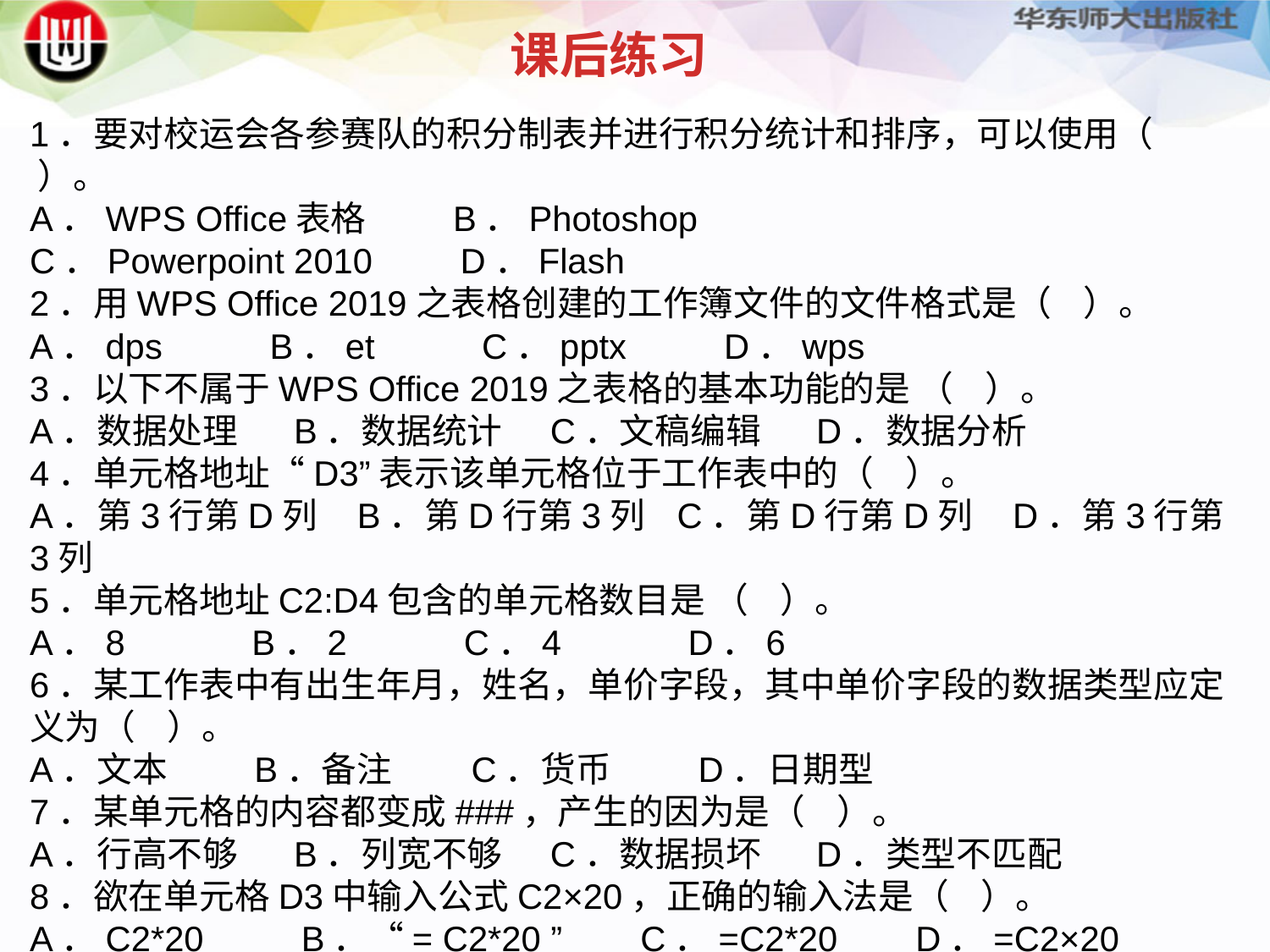

课后练习
1．要对校运会各参赛队的积分制表并进行积分统计和排序，可以使用（    ）。A．WPS Office表格          B．Photoshop
C．Powerpoint 2010         D．Flash2．用WPS Office 2019之表格创建的工作簿文件的文件格式是（    ）。A．dps           B．et           C．pptx          D．wps3．以下不属于WPS Office 2019之表格的基本功能的是 （    ）。 A．数据处理      B．数据统计     C．文稿编辑      D．数据分析4．单元格地址“D3”表示该单元格位于工作表中的（    ）。A．第3行第D列    B．第D行第3列   C．第D行第D列    D．第3行第3列5．单元格地址C2:D4包含的单元格数目是 （    ）。A．8             B．2            C．4             D．66．某工作表中有出生年月，姓名，单价字段，其中单价字段的数据类型应定义为（    ）。A．文本          B．备注         C．货币          D．日期型7．某单元格的内容都变成###，产生的因为是（    ）。A．行高不够      B．列宽不够     C．数据损坏      D．类型不匹配8．欲在单元格D3中输入公式C2×20，正确的输入法是（    ）。A．C2*20          B．“= C2*20 ”        C．=C2*20        D．=C2×20